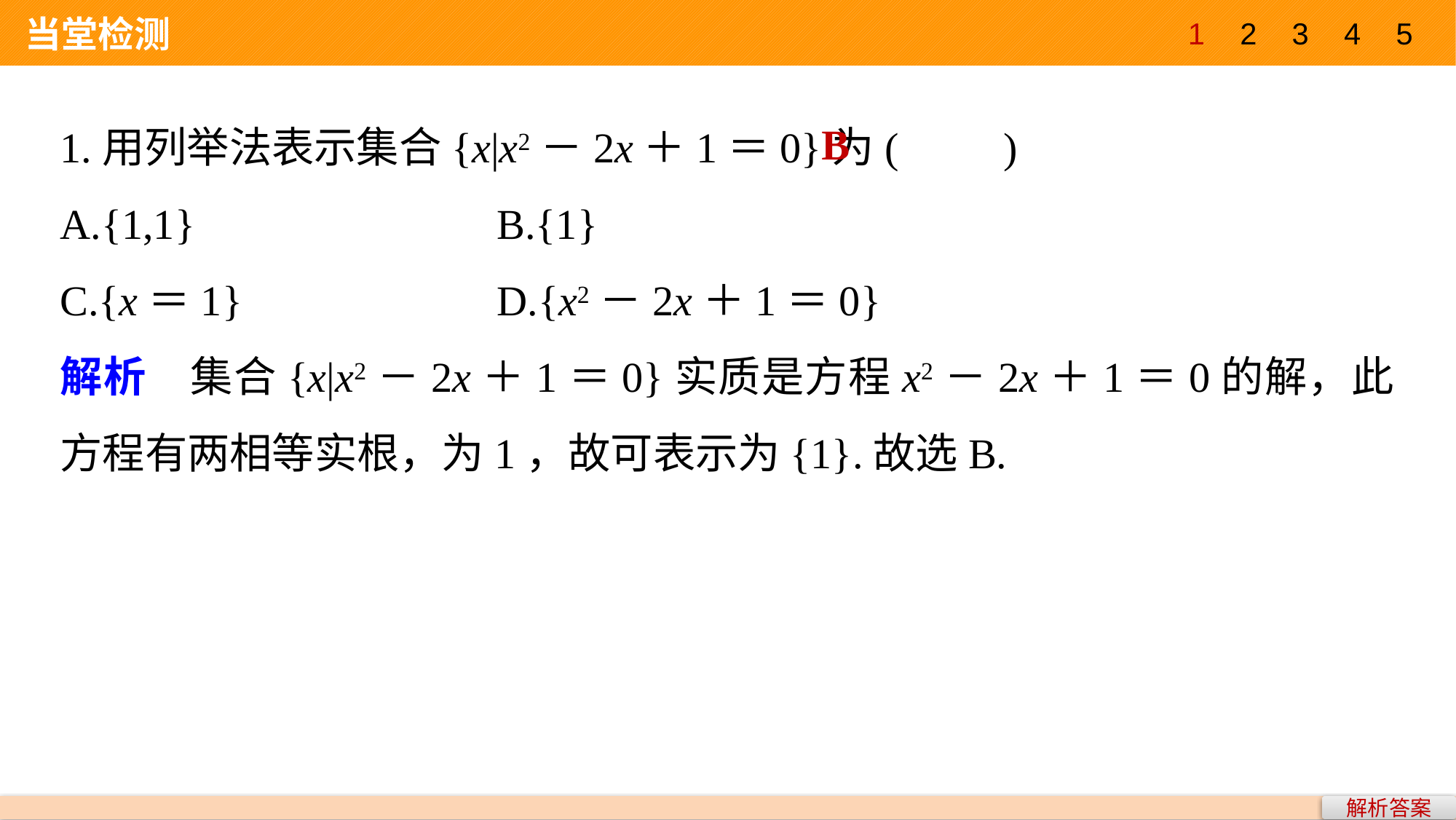

1
2
3
4
5
  当堂检测
1.用列举法表示集合{x|x2－2x＋1＝0}为(　　)
A.{1,1}  			B.{1}
C.{x＝1}  			D.{x2－2x＋1＝0}
解析　集合{x|x2－2x＋1＝0}实质是方程x2－2x＋1＝0的解，此方程有两相等实根，为1，故可表示为{1}.故选B.
B
解析答案